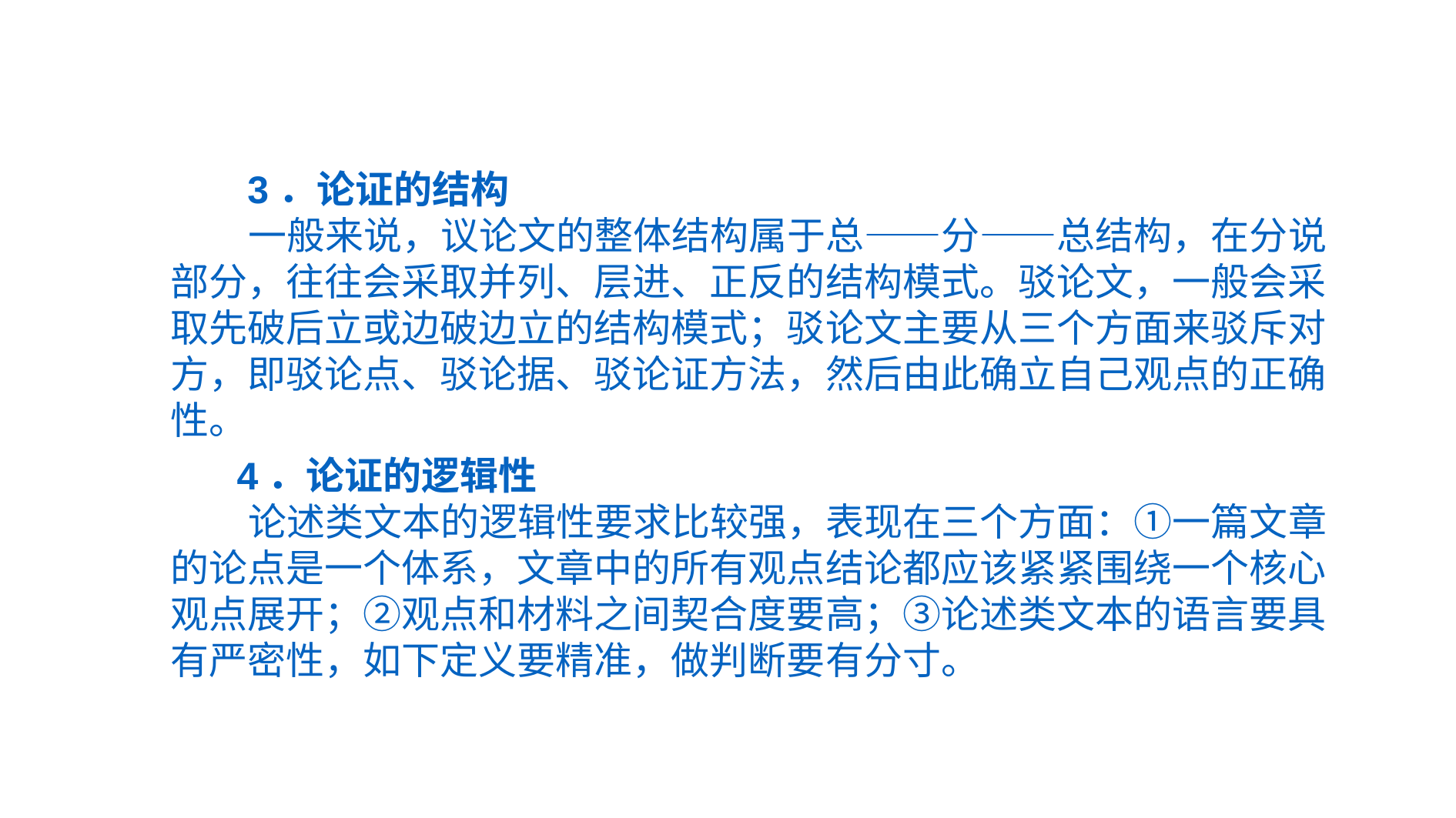

3．论证的结构
    一般来说，议论文的整体结构属于总——分——总结构，在分说部分，往往会采取并列、层进、正反的结构模式。驳论文，一般会采取先破后立或边破边立的结构模式；驳论文主要从三个方面来驳斥对方，即驳论点、驳论据、驳论证方法，然后由此确立自己观点的正确性。
   4．论证的逻辑性
    论述类文本的逻辑性要求比较强，表现在三个方面：①一篇文章的论点是一个体系，文章中的所有观点结论都应该紧紧围绕一个核心观点展开；②观点和材料之间契合度要高；③论述类文本的语言要具有严密性，如下定义要精准，做判断要有分寸。